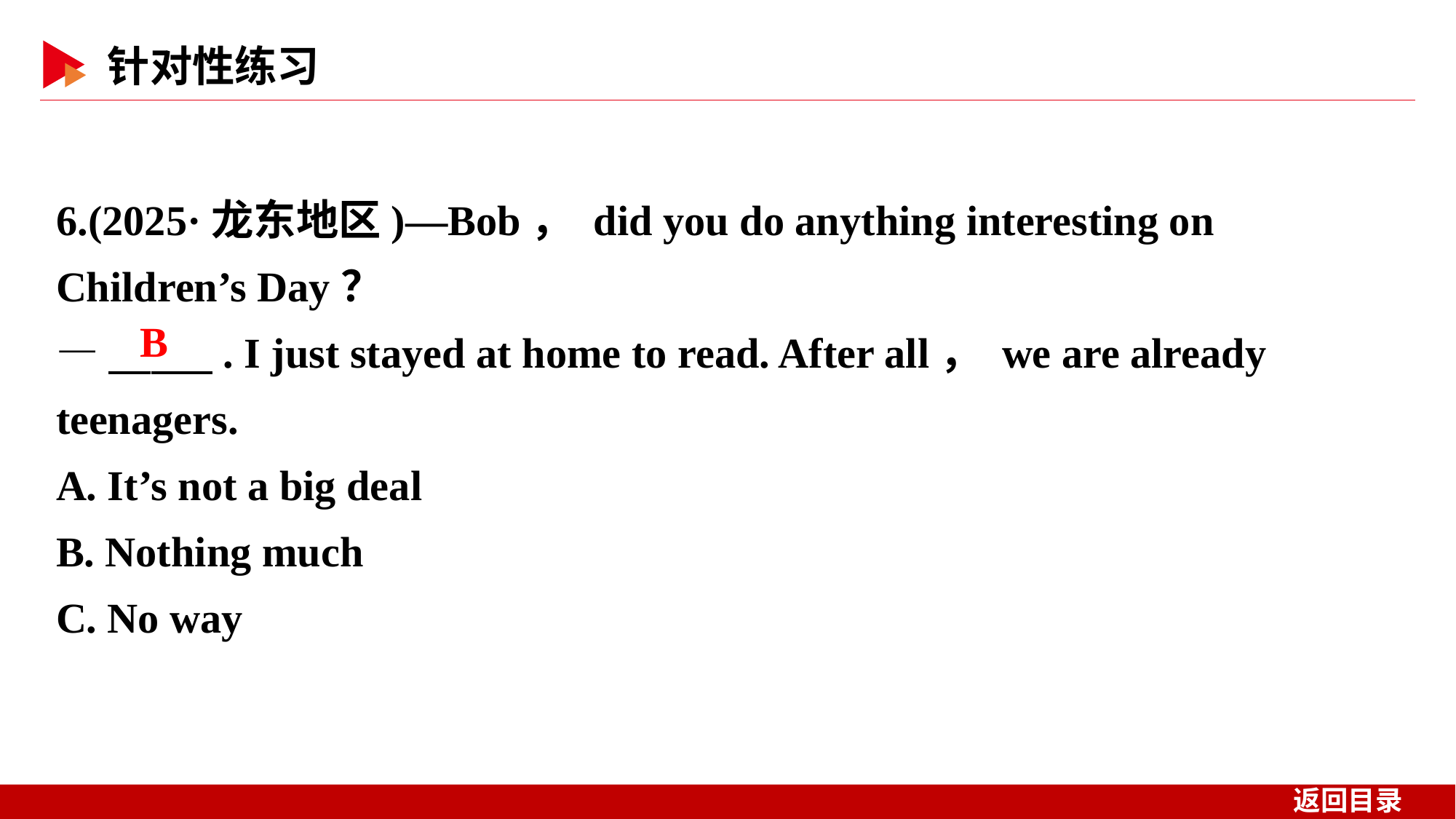

6.(2025·龙东地区)—Bob， did you do anything interesting on Children’s Day？
—　  　. I just stayed at home to read. After all， we are already teenagers.
A. It’s not a big deal
B. Nothing much
C. No way
B